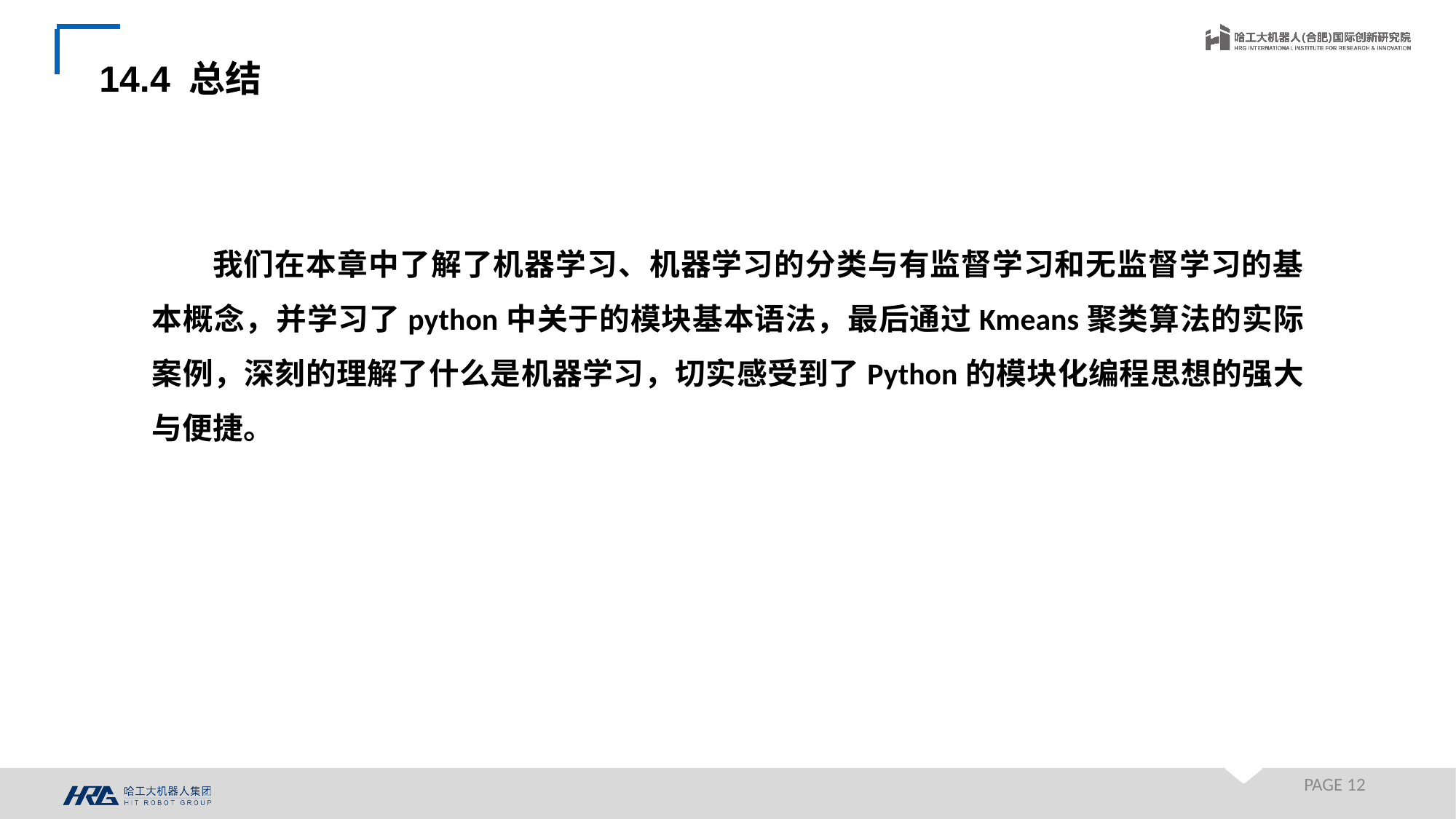

14.4 总结
我们在本章中了解了机器学习、机器学习的分类与有监督学习和无监督学习的基本概念，并学习了python中关于的模块基本语法，最后通过Kmeans聚类算法的实际案例，深刻的理解了什么是机器学习，切实感受到了Python的模块化编程思想的强大与便捷。